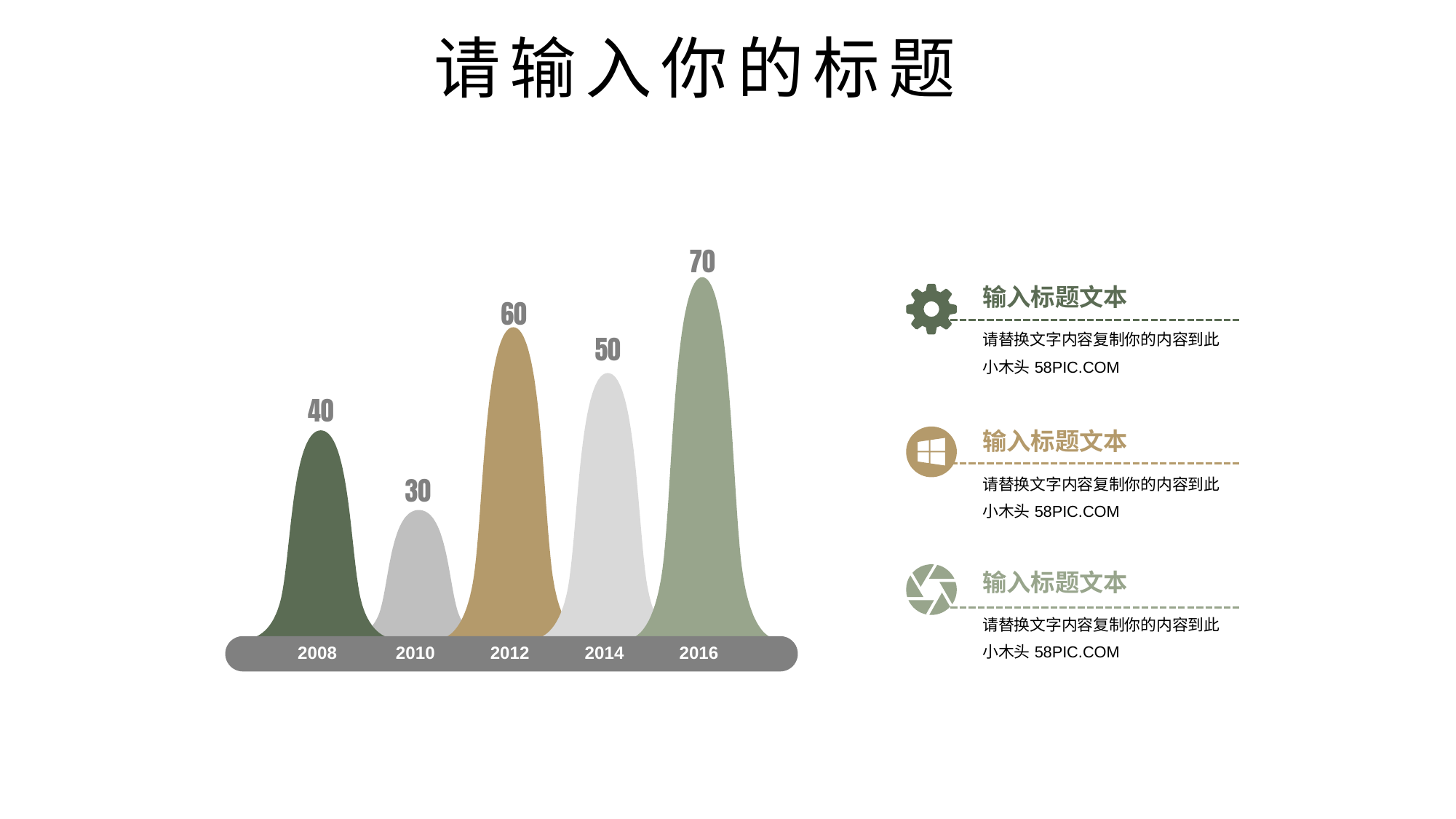

70
输入标题文本
请替换文字内容复制你的内容到此
小木头58PIC.COM

60

50

40
输入标题文本
请替换文字内容复制你的内容到此
小木头58PIC.COM

30

输入标题文本
请替换文字内容复制你的内容到此
小木头58PIC.COM

2008
2010
2012
2014
2016